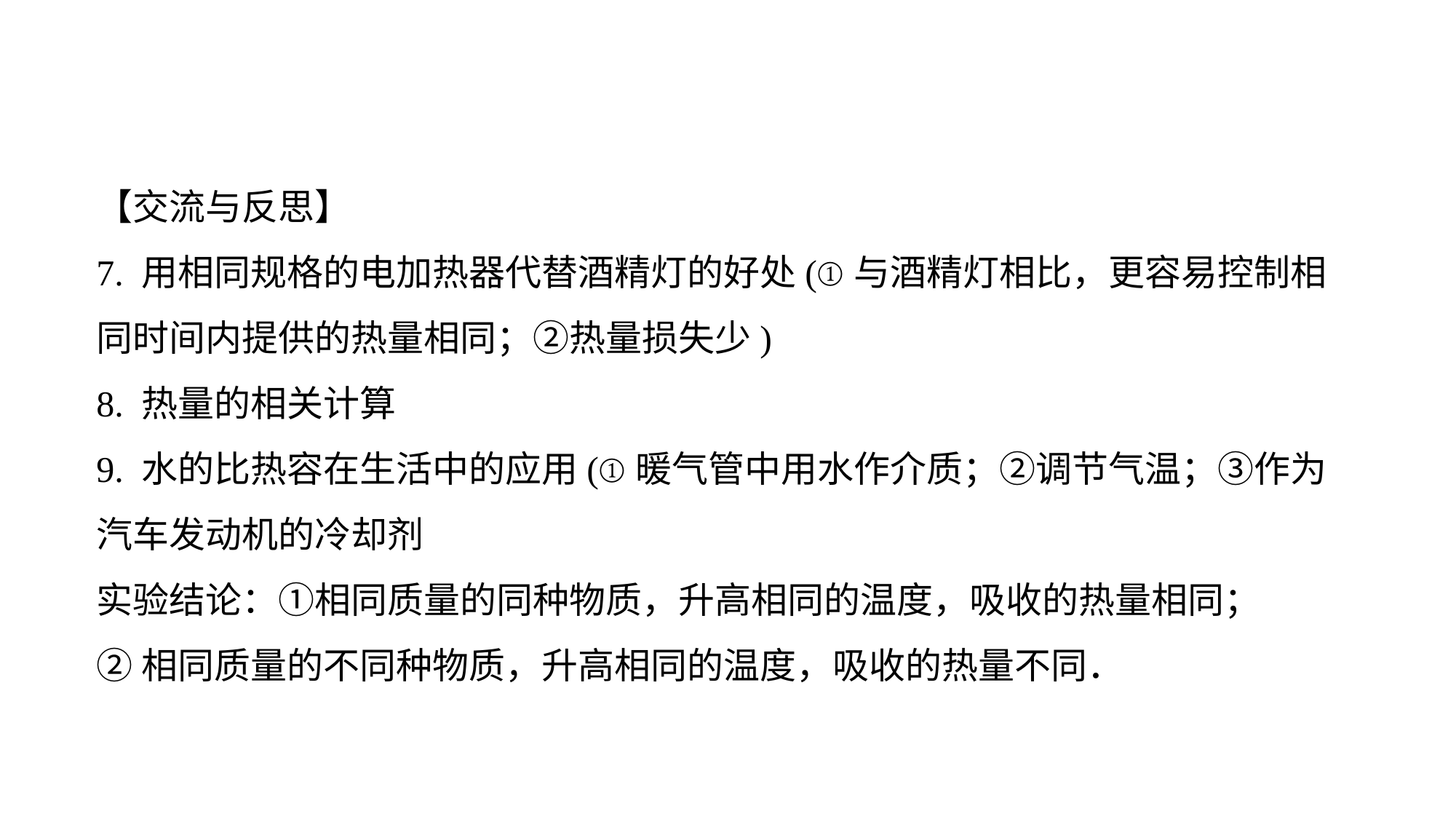

【交流与反思】
7. 用相同规格的电加热器代替酒精灯的好处(①与酒精灯相比，更容易控制相同时间内提供的热量相同；②热量损失少)
8. 热量的相关计算
9. 水的比热容在生活中的应用(①暖气管中用水作介质；②调节气温；③作为汽车发动机的冷却剂
实验结论：①相同质量的同种物质，升高相同的温度，吸收的热量相同；
②相同质量的不同种物质，升高相同的温度，吸收的热量不同．